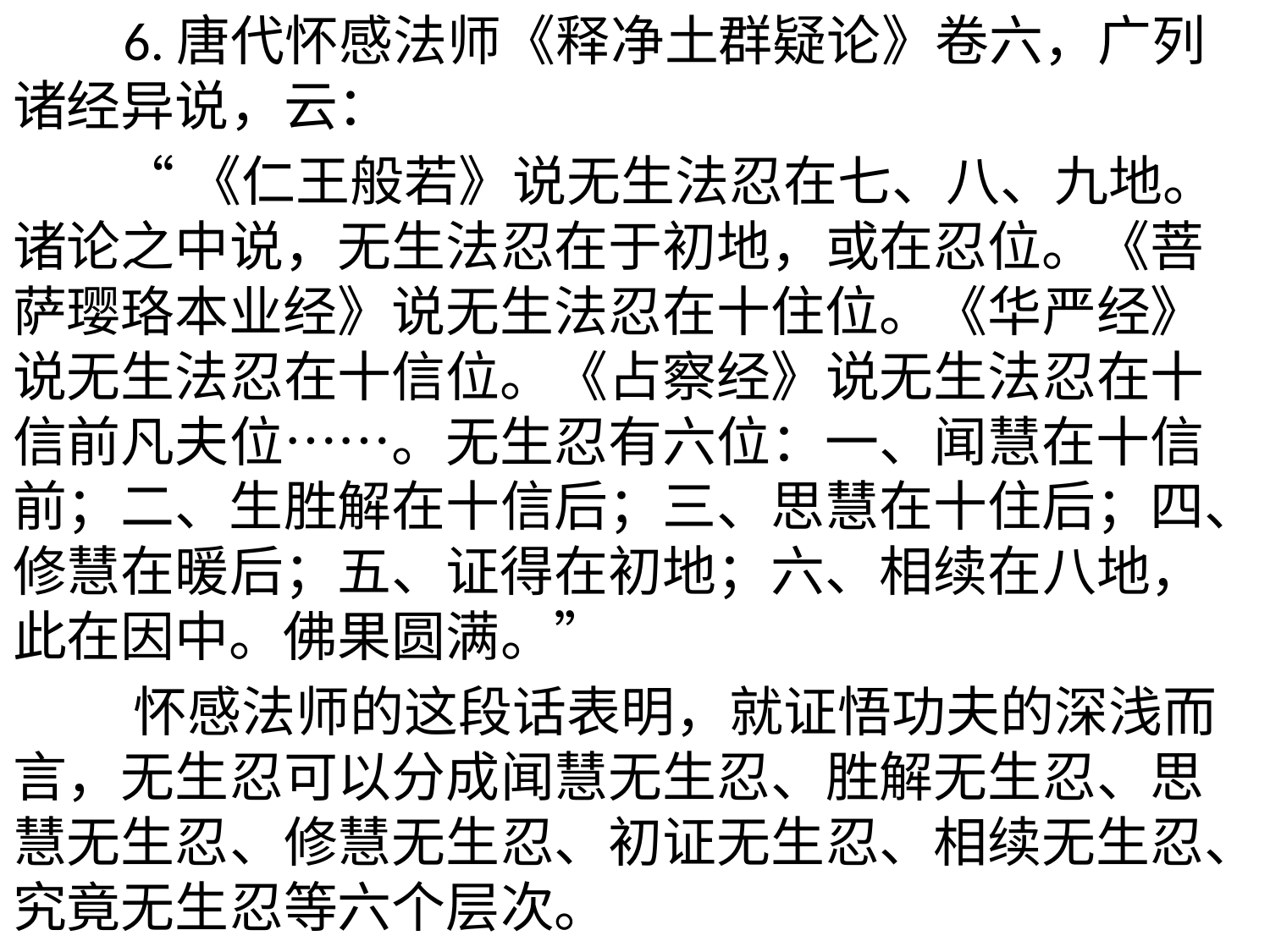

6.唐代怀感法师《释净土群疑论》卷六，广列诸经异说，云：
         “《仁王般若》说无生法忍在七、八、九地。诸论之中说，无生法忍在于初地，或在忍位。《菩萨璎珞本业经》说无生法忍在十住位。《华严经》说无生法忍在十信位。《占察经》说无生法忍在十信前凡夫位……。无生忍有六位：一、闻慧在十信前；二、生胜解在十信后；三、思慧在十住后；四、修慧在暖后；五、证得在初地；六、相续在八地，此在因中。佛果圆满。”
         怀感法师的这段话表明，就证悟功夫的深浅而言，无生忍可以分成闻慧无生忍、胜解无生忍、思慧无生忍、修慧无生忍、初证无生忍、相续无生忍、究竟无生忍等六个层次。